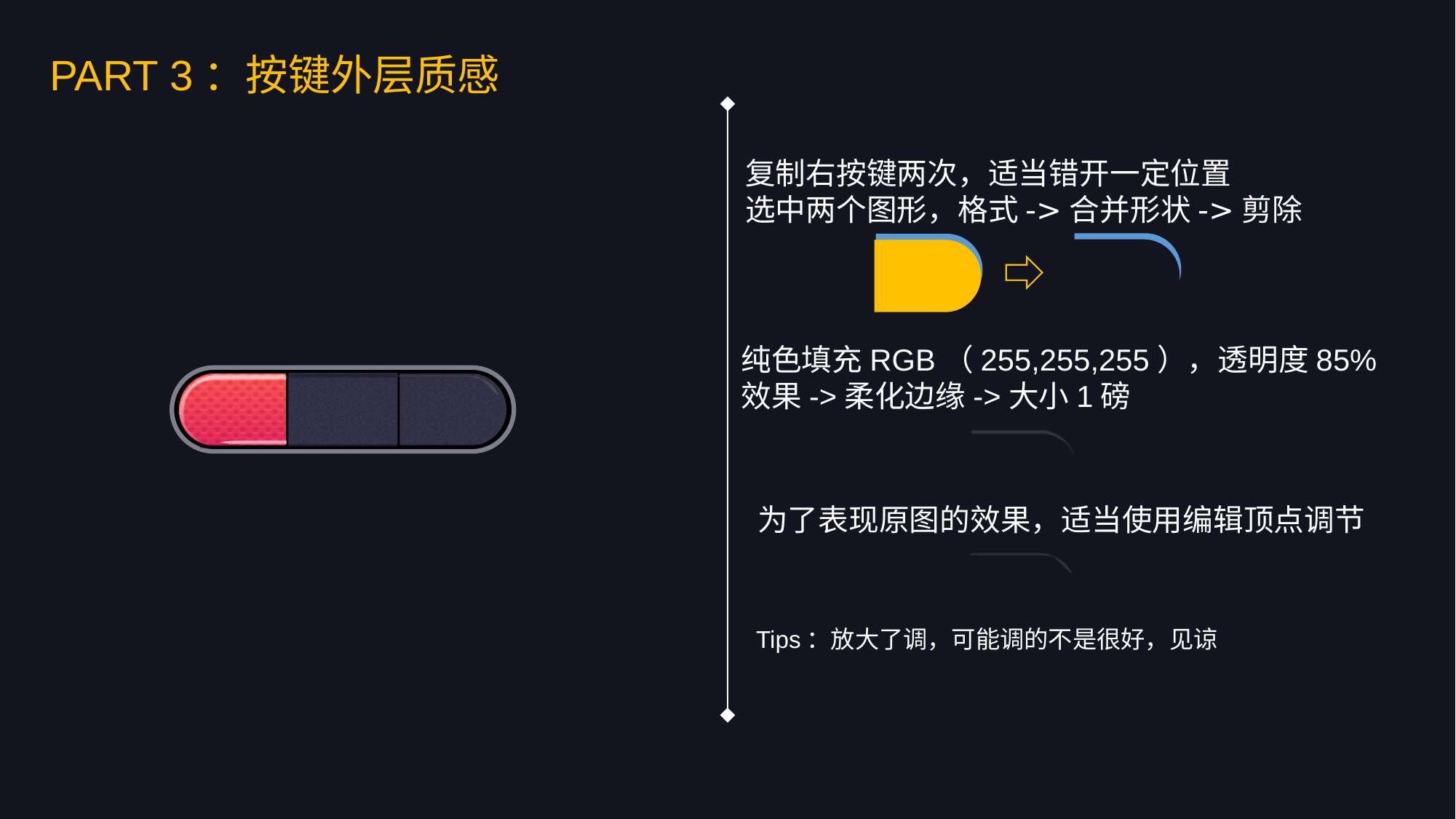

PART 3：按键外层质感
复制右按键两次，适当错开一定位置
选中两个图形，格式->合并形状->剪除

纯色填充RGB（255,255,255），透明度85%
效果->柔化边缘->大小1磅

为了表现原图的效果，适当使用编辑顶点调节

Tips：放大了调，可能调的不是很好，见谅